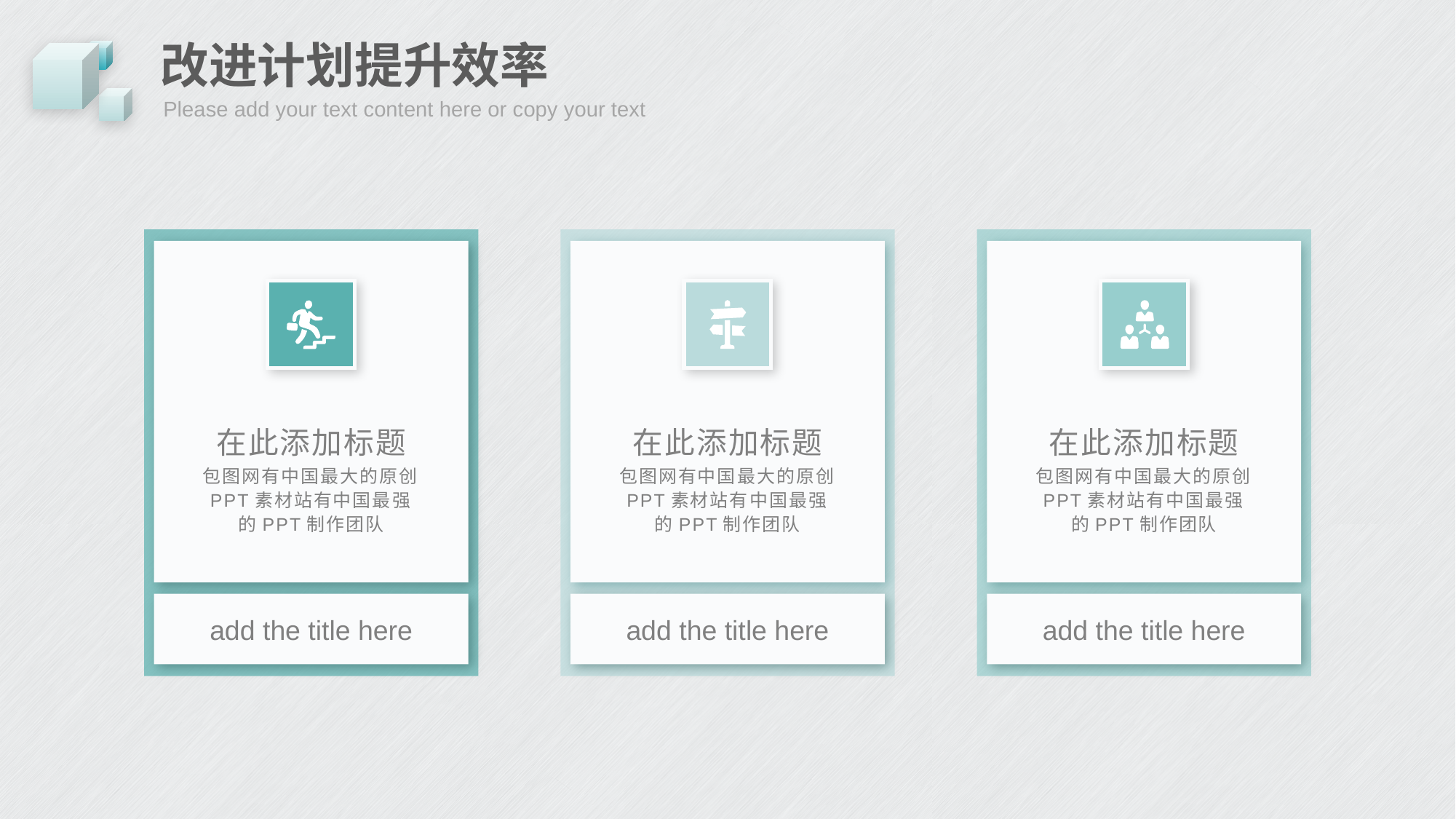

# 改进计划提升效率
Please add your text content here or copy your text

在此添加标题
包图网有中国最大的原创PPT素材站有中国最强的PPT制作团队
在此添加标题
包图网有中国最大的原创PPT素材站有中国最强的PPT制作团队
在此添加标题
包图网有中国最大的原创PPT素材站有中国最强的PPT制作团队

add the title here
add the title here
add the title here